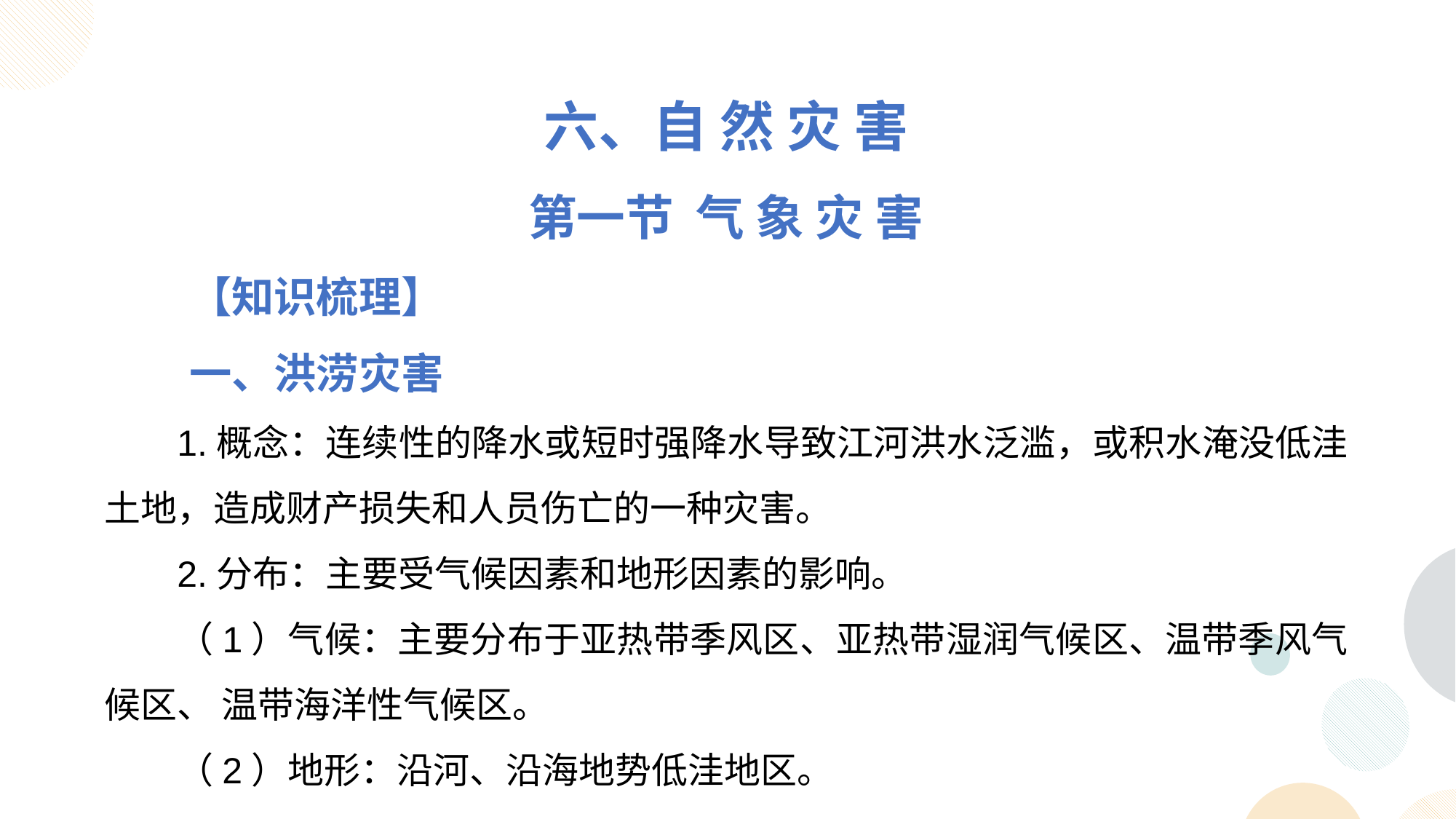

六、自 然 灾 害
第一节  气 象 灾 害
【知识梳理】
一、洪涝灾害
1.概念：连续性的降水或短时强降水导致江河洪水泛滥，或积水淹没低洼土地，造成财产损失和人员伤亡的一种灾害。
2.分布：主要受气候因素和地形因素的影响。
（1）气候：主要分布于亚热带季风区、亚热带湿润气候区、温带季风气候区、 温带海洋性气候区。
（2）地形：沿河、沿海地势低洼地区。